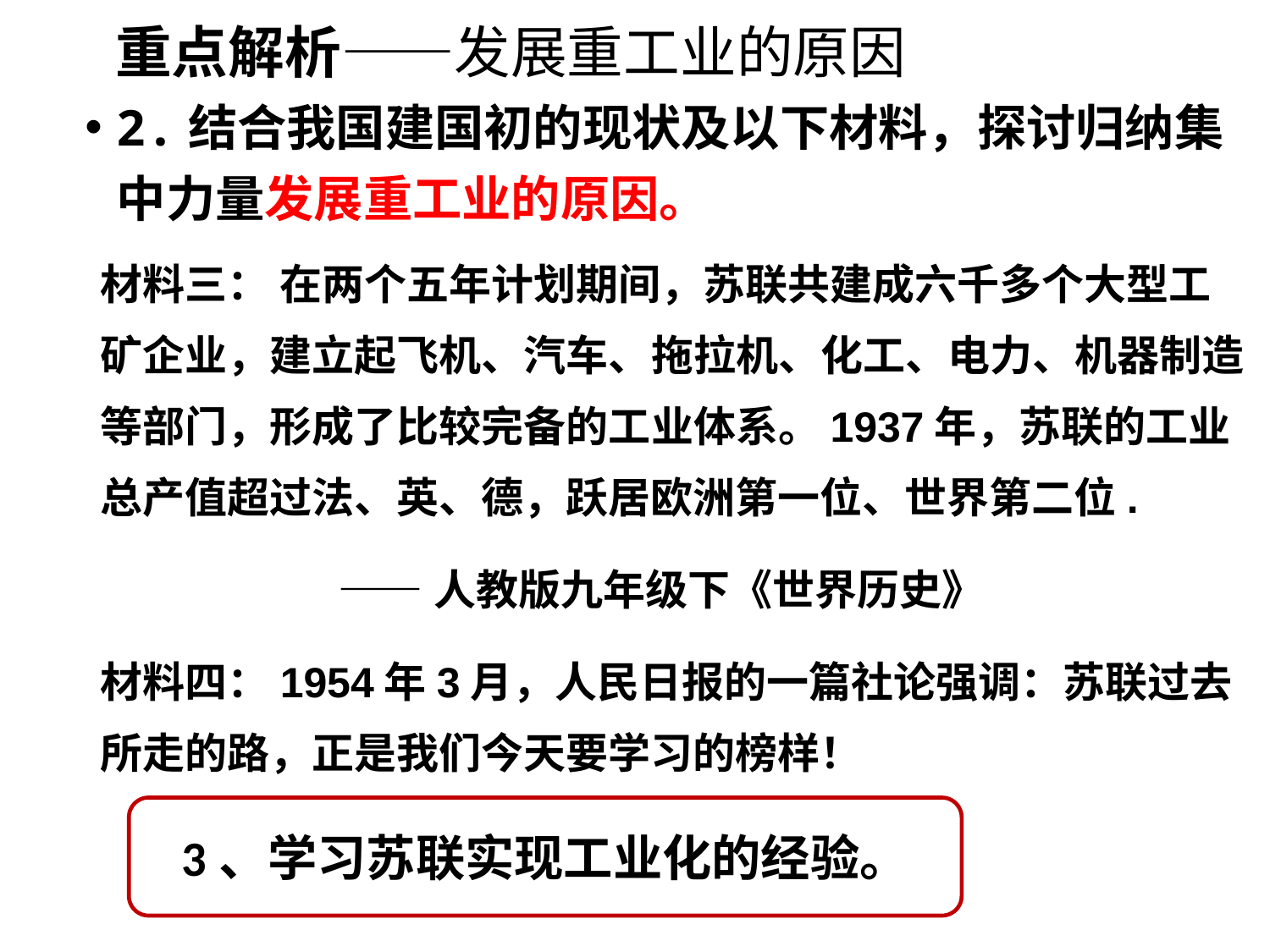

重点解析——发展重工业的原因
2.结合我国建国初的现状及以下材料，探讨归纳集中力量发展重工业的原因。
材料三： 在两个五年计划期间，苏联共建成六千多个大型工矿企业，建立起飞机、汽车、拖拉机、化工、电力、机器制造等部门，形成了比较完备的工业体系。1937年，苏联的工业总产值超过法、英、德，跃居欧洲第一位、世界第二位.
                         ——人教版九年级下《世界历史》
材料四：1954年3月，人民日报的一篇社论强调：苏联过去所走的路，正是我们今天要学习的榜样！
3、学习苏联实现工业化的经验。